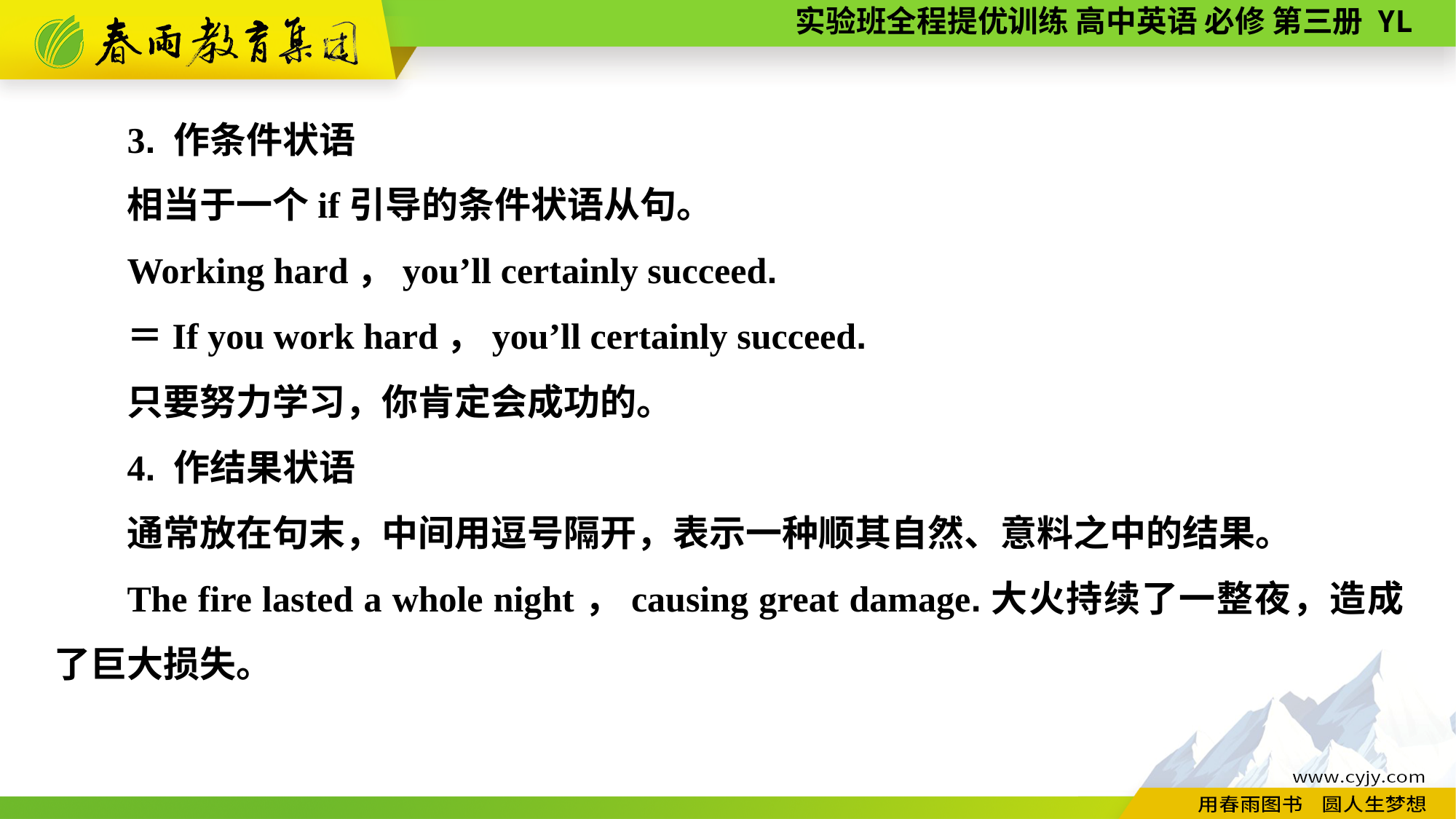

3. 作条件状语
相当于一个if引导的条件状语从句。
Working hard，you’ll certainly succeed.
＝If you work hard，you’ll certainly succeed.
只要努力学习，你肯定会成功的。
4. 作结果状语
通常放在句末，中间用逗号隔开，表示一种顺其自然、意料之中的结果。
The fire lasted a whole night，causing great damage.大火持续了一整夜，造成了巨大损失。